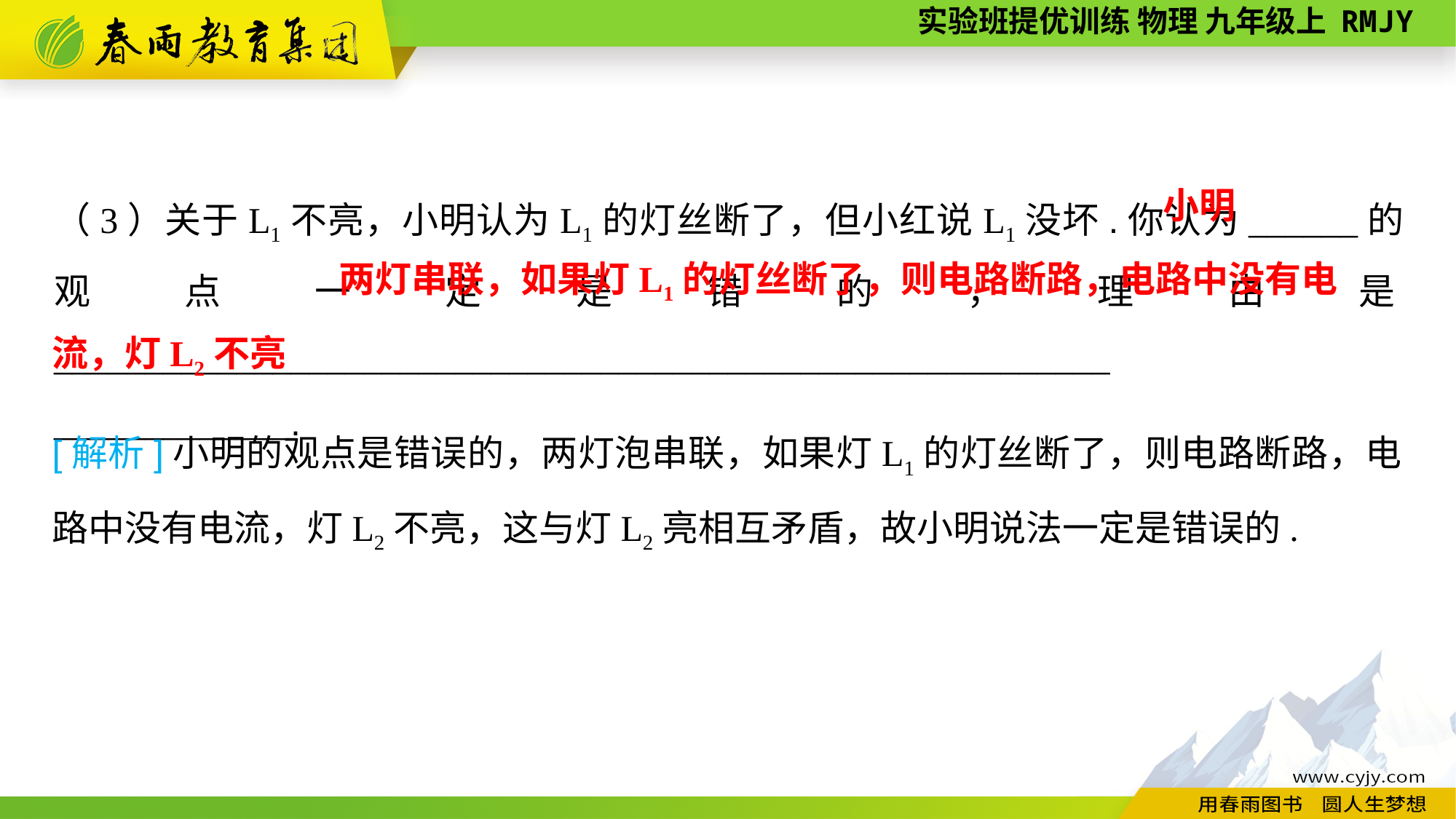

（3）关于L1不亮，小明认为L1的灯丝断了，但小红说L1没坏.你认为______的观点一定是错的，理由是__________________________________________________________
_____________.
小明
                                  两灯串联，如果灯L1的灯丝断了，则电路断路，电路中没有电
流，灯L2不亮
[解析]小明的观点是错误的，两灯泡串联，如果灯L1的灯丝断了，则电路断路，电路中没有电流，灯L2不亮，这与灯L2亮相互矛盾，故小明说法一定是错误的.